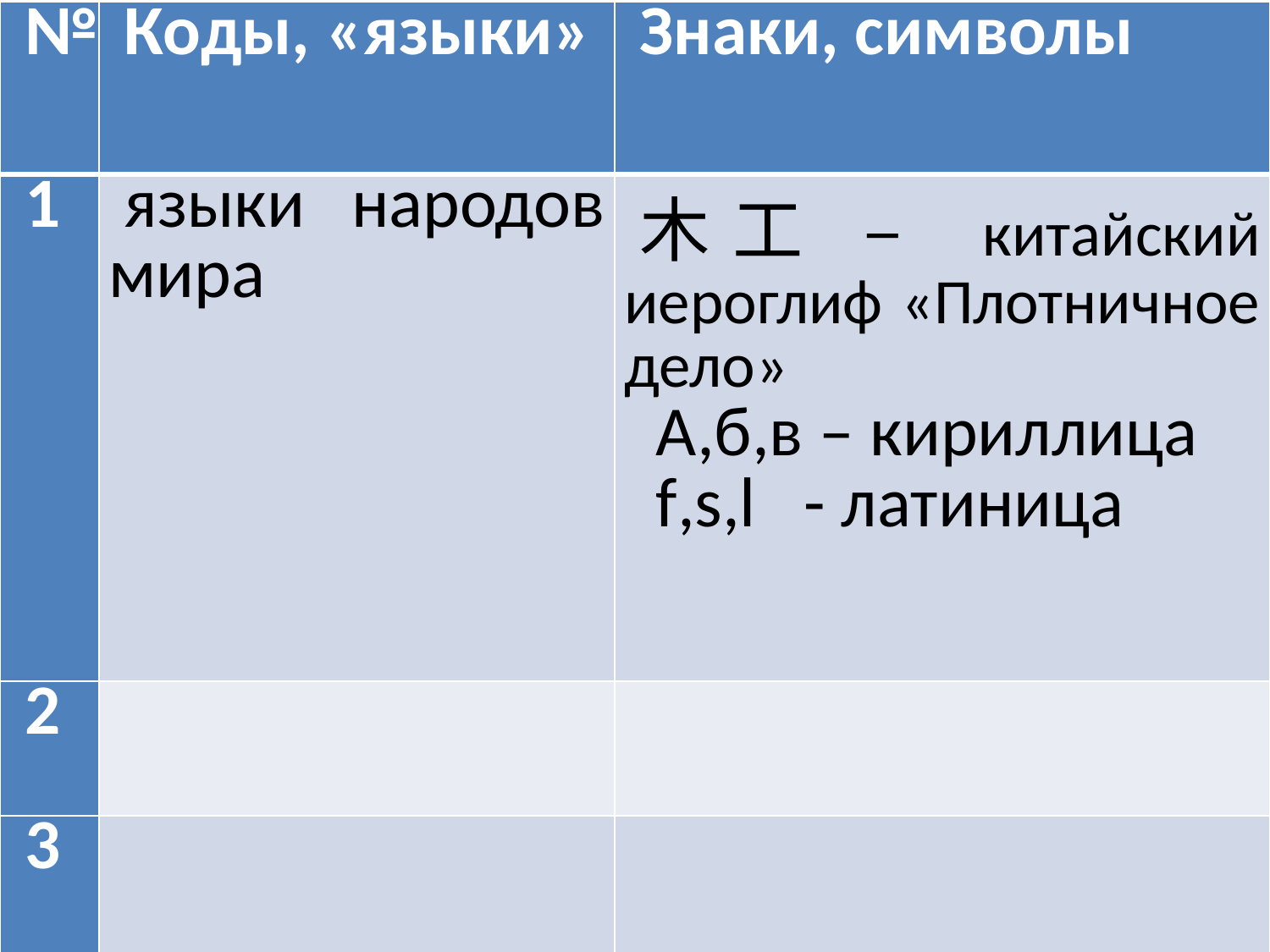

| № | Коды, «языки» | Знаки, символы |
| --- | --- | --- |
| 1 | языки народов мира | 木工 – китайский иероглиф «Плотничное дело» А,б,в – кириллица f,s,l   - латиница |
| 2 |  |  |
| 3 |  |  |